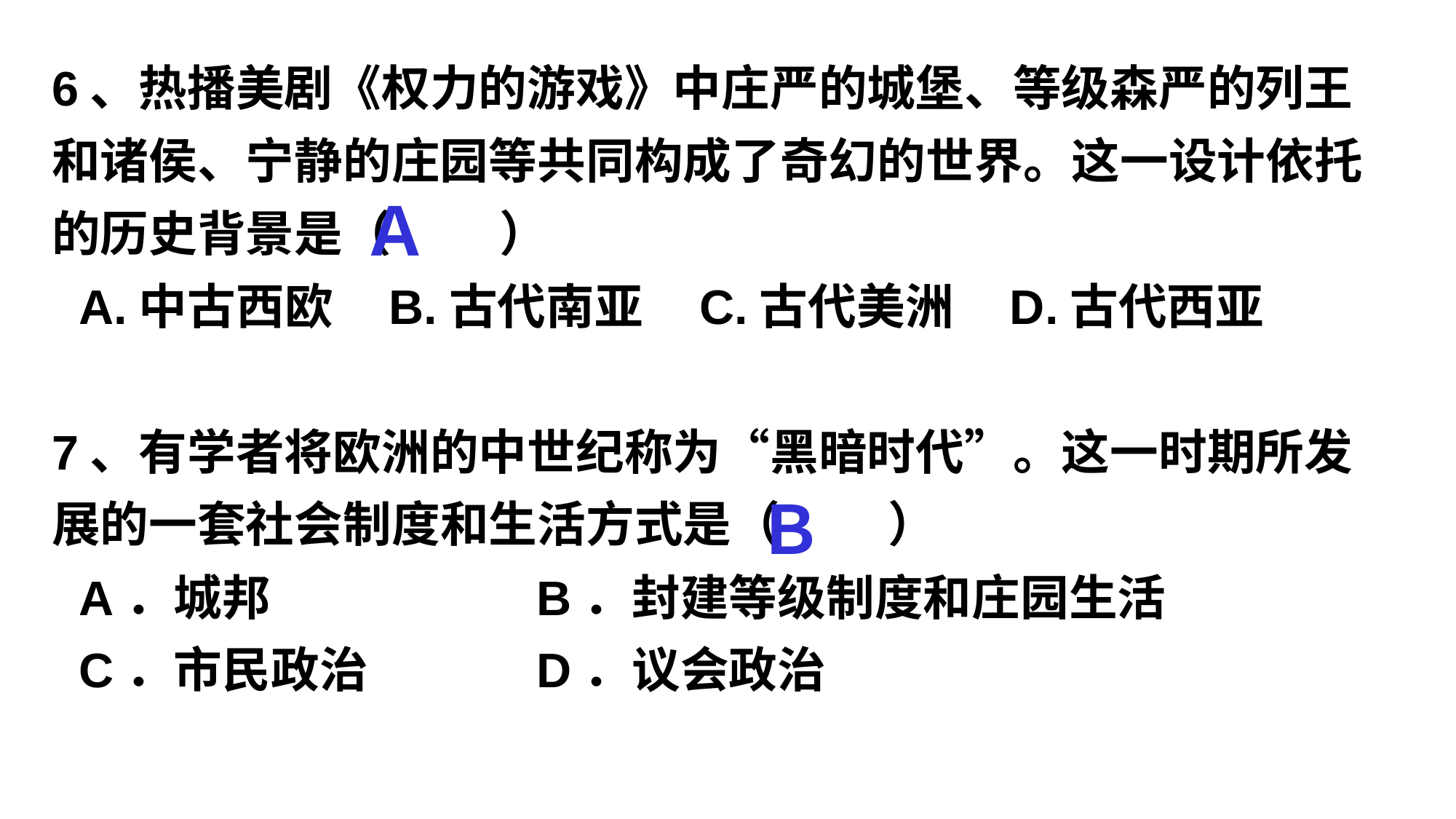

6、热播美剧《权力的游戏》中庄严的城堡、等级森严的列王和诸侯、宁静的庄园等共同构成了奇幻的世界。这一设计依托的历史背景是（　 　）
  A.中古西欧    B.古代南亚    C.古代美洲    D.古代西亚

7、有学者将欧洲的中世纪称为“黑暗时代”。这一时期所发展的一套社会制度和生活方式是（　 　）
  A．城邦　　　　 　B．封建等级制度和庄园生活
  C．市民政治　　 　D．议会政治

Ａ
Ｂ